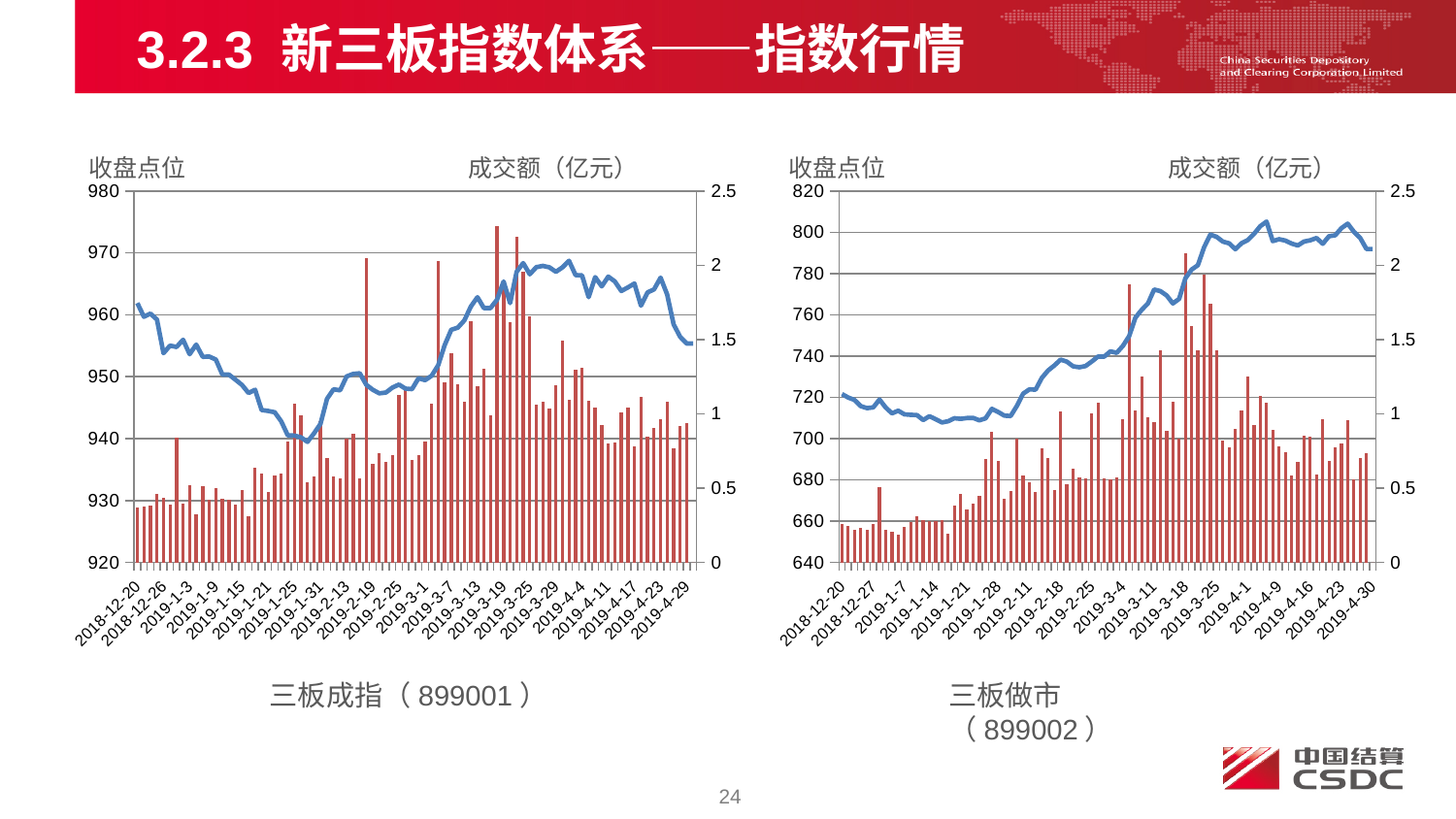

3.2.3 新三板指数体系——指数行情
收盘点位                                                     成交额（亿元）
收盘点位                                                     成交额（亿元）

### Chart

| Category | 三板成指 | 三板成指 |
|---|---|---|
| 43454 | 0.3697000000000001 | 961.8986 |
| 43455 | 0.3751000000000003 | 959.6888000000013 |
| 43458 | 0.3857000000000003 | 960.1973 |
| 43459 | 0.4625 | 959.2382 |
| 43460 | 0.4320000000000004 | 953.8054999999995 |
| 43461 | 0.38990000000000075 | 955.0289 |
| 43462 | 0.8407000000000012 | 954.8047 |
| 43467 | 0.39720000000000055 | 955.973 |
| 43468 | 0.5199 | 953.6399 |
| 43469 | 0.32180000000000086 | 955.1953 |
| 43472 | 0.5125999999999995 | 953.2197 |
| 43473 | 0.42390000000000055 | 953.2578999999995 |
| 43474 | 0.5009 | 952.7831000000011 |
| 43475 | 0.42980000000000074 | 950.3661999999979 |
| 43476 | 0.4221000000000003 | 950.345299999998 |
| 43479 | 0.3926000000000006 | 949.5365999999989 |
| 43480 | 0.4902 | 948.6857000000011 |
| 43481 | 0.3122000000000003 | 947.3729 |
| 43482 | 0.6386 | 947.8999 |
| 43483 | 0.5990000000000001 | 944.6251999999994 |
| 43486 | 0.4776 | 944.4827 |
| 43487 | 0.5864999999999996 | 944.2678999999995 |
| 43488 | 0.6002000000000006 | 942.7984000000013 |
| 43489 | 0.8122 | 940.5347 |
| 43490 | 1.0709 | 940.4932 |
| 43493 | 0.9939 | 940.2254 |
| 43494 | 0.5398 | 939.4728 |
| 43495 | 0.5813999999999996 | 940.8345999999989 |
| 43496 | 0.9515 | 942.389 |
| 43497 | 0.7043 | 946.4451999999987 |
| 43507 | 0.5789000000000006 | 947.9811 |
| 43508 | 0.5649000000000006 | 947.8105999999989 |
| 43509 | 0.8303 | 950.0531999999995 |
| 43510 | 0.8650000000000011 | 950.4601999999986 |
| 43511 | 0.5674 | 950.5554 |
| 43514 | 2.0494 | 948.6969 |
| 43515 | 0.6633000000000012 | 947.8993 |
| 43516 | 0.7362000000000006 | 947.3167999999995 |
| 43517 | 0.6795000000000011 | 947.4526999999981 |
| 43518 | 0.7193 | 948.2567 |
| 43521 | 1.1296999999999977 | 948.7358 |
| 43522 | 1.1831 | 948.0771 |
| 43523 | 0.6886000000000002 | 948.0063 |
| 43524 | 0.7239000000000007 | 949.7639 |
| 43525 | 0.814 | 949.4508 |
| 43528 | 1.0696999999999974 | 950.1620999999988 |
| 43529 | 2.028 | 951.8416999999981 |
| 43530 | 1.2127999999999974 | 955.1173 |
| 43531 | 1.407999999999995 | 957.5845 |
| 43532 | 1.1997 | 957.9224999999989 |
| 43535 | 1.0851 | 959.0883000000013 |
| 43536 | 1.6215999999999977 | 961.3422999999979 |
| 43537 | 1.1842 | 962.8451999999983 |
| 43538 | 1.3058999999999974 | 961.0751 |
| 43539 | 0.9903999999999995 | 961.0942 |
| 43542 | 2.2668 | 962.4467999999995 |
| 43543 | 1.8513999999999977 | 965.3842 |
| 43544 | 1.6153999999999977 | 961.895 |
| 43545 | 2.194 | 966.9585999999995 |
| 43546 | 1.9549999999999998 | 968.3537 |
| 43549 | 1.6566 | 966.5544 |
| 43550 | 1.0609999999999977 | 967.6955 |
| 43551 | 1.0825 | 967.9045 |
| 43552 | 1.0369999999999975 | 967.6651999999995 |
| 43553 | 1.1925 | 966.9476999999983 |
| 43556 | 1.4909999999999974 | 967.6626999999984 |
| 43557 | 1.0969 | 968.7339 |
| 43558 | 1.2986 | 966.4169 |
| 43559 | 1.3070999999999977 | 966.366699999998 |
| 43563 | 1.0913999999999975 | 962.8549999999989 |
| 43564 | 1.0457999999999974 | 966.09 |
| 43565 | 0.9277000000000006 | 964.596 |
| 43566 | 0.8037000000000006 | 966.175 |
| 43567 | 0.8091 | 965.4047 |
| 43570 | 1.0073999999999974 | 963.8439999999995 |
| 43571 | 1.0455999999999974 | 964.4219999999995 |
| 43572 | 0.7799000000000013 | 965.054 |
| 43573 | 1.1171 | 961.48 |
| 43574 | 0.8496000000000012 | 963.6130000000005 |
| 43577 | 0.903 | 964.1079999999995 |
| 43578 | 0.9643 | 966.005 |
| 43579 | 1.0833999999999975 | 963.303 |
| 43580 | 0.7664000000000006 | 958.4449999999995 |
| 43581 | 0.9162 | 956.4349999999995 |
| 43584 | 0.9374 | 955.3669999999983 |
| 43585 | 0.0 | 955.3669999999983 |

### Chart

| Category |  |  |
|---|---|---|
| 43454 | 0.2593 | 721.6032 |
| 43455 | 0.24650000000000027 | 719.8825999999995 |
| 43458 | 0.21700000000000028 | 718.7292 |
| 43459 | 0.2312 | 715.7325 |
| 43460 | 0.2217 | 714.7805000000005 |
| 43461 | 0.2575 | 715.1274 |
| 43462 | 0.5054 | 718.9418999999995 |
| 43467 | 0.2175000000000003 | 715.0754 |
| 43468 | 0.20770000000000027 | 712.2578999999995 |
| 43469 | 0.18840000000000043 | 713.5196 |
| 43472 | 0.2368 | 711.7822 |
| 43473 | 0.2705 | 711.5182999999994 |
| 43474 | 0.3084000000000006 | 711.3748 |
| 43475 | 0.2839000000000003 | 708.9716 |
| 43476 | 0.2764000000000003 | 710.8412999999981 |
| 43479 | 0.2772 | 709.3915999999995 |
| 43480 | 0.2824000000000003 | 707.8024999999988 |
| 43481 | 0.1964 | 708.3994 |
| 43482 | 0.3842000000000003 | 709.8560999999984 |
| 43483 | 0.4624000000000003 | 709.5435 |
| 43486 | 0.3569000000000004 | 709.9488 |
| 43487 | 0.39350000000000074 | 710.0051 |
| 43488 | 0.4509 | 708.8225999999984 |
| 43489 | 0.6955 | 709.7927 |
| 43490 | 0.8761000000000011 | 714.4288 |
| 43493 | 0.6819 | 712.9157 |
| 43494 | 0.4310000000000004 | 711.1224 |
| 43495 | 0.4808000000000006 | 710.9153 |
| 43496 | 0.8341 | 715.8133 |
| 43497 | 0.5831999999999995 | 721.7785000000013 |
| 43507 | 0.5394 | 723.8448999999995 |
| 43508 | 0.47330000000000055 | 723.7533 |
| 43509 | 0.7650000000000012 | 729.432699999998 |
| 43510 | 0.7053 | 733.0158 |
| 43511 | 0.4845000000000003 | 735.4205999999995 |
| 43514 | 1.016 | 738.25 |
| 43515 | 0.5254 | 737.3138 |
| 43516 | 0.6312000000000006 | 735.0465999999989 |
| 43517 | 0.5736000000000011 | 734.5550999999995 |
| 43518 | 0.5682 | 735.1487 |
| 43521 | 1.0009999999999974 | 737.3294 |
| 43522 | 1.0732999999999975 | 739.7496 |
| 43523 | 0.5636 | 739.7369 |
| 43524 | 0.5567000000000006 | 742.2974 |
| 43525 | 0.5711 | 741.5591999999995 |
| 43528 | 0.9649000000000006 | 744.9408 |
| 43529 | 1.8693 | 749.6885000000005 |
| 43530 | 1.0205 | 758.6324999999995 |
| 43531 | 1.2522 | 762.3771999999989 |
| 43532 | 0.9796000000000014 | 765.5035 |
| 43535 | 0.9465 | 772.239 |
| 43536 | 1.4283999999999974 | 771.449 |
| 43537 | 0.8852 | 769.3805 |
| 43538 | 1.0843 | 765.4835 |
| 43539 | 0.8325 | 767.6721 |
| 43542 | 2.0809 | 777.6387 |
| 43543 | 1.588 | 781.888 |
| 43544 | 1.4260999999999975 | 784.0186 |
| 43545 | 1.9357 | 792.7667 |
| 43546 | 1.7408999999999974 | 798.8389 |
| 43549 | 1.4271999999999971 | 797.7378 |
| 43550 | 0.8183 | 795.4448 |
| 43551 | 0.7712000000000011 | 794.6265999999995 |
| 43552 | 0.8984 | 791.7406 |
| 43553 | 1.0201 | 794.6405 |
| 43556 | 1.2514999999999972 | 796.2015 |
| 43557 | 0.925 | 799.2175 |
| 43558 | 1.1201 | 802.9059 |
| 43559 | 1.0772999999999975 | 805.1384 |
| 43563 | 0.8932 | 795.6759000000005 |
| 43564 | 0.7794000000000006 | 796.5996 |
| 43565 | 0.7400000000000011 | 795.9487 |
| 43566 | 0.587 | 794.5051 |
| 43567 | 0.6790000000000016 | 793.5761 |
| 43570 | 0.8541000000000006 | 795.4817 |
| 43571 | 0.8445 | 796.0725 |
| 43572 | 0.5946 | 797.1875 |
| 43573 | 0.9619000000000006 | 794.3967 |
| 43574 | 0.68 | 798.044 |
| 43577 | 0.7733000000000007 | 798.5186 |
| 43578 | 0.7984 | 801.9635999999995 |
| 43579 | 0.9567000000000011 | 804.1470999999989 |
| 43580 | 0.5575 | 800.1588 |
| 43581 | 0.7005 | 797.1826 |
| 43584 | 0.7366000000000014 | 791.852699999998 |
| 43585 | 0.0 | 791.852699999998 |
三板成指（899001）
三板做市（899002）
24